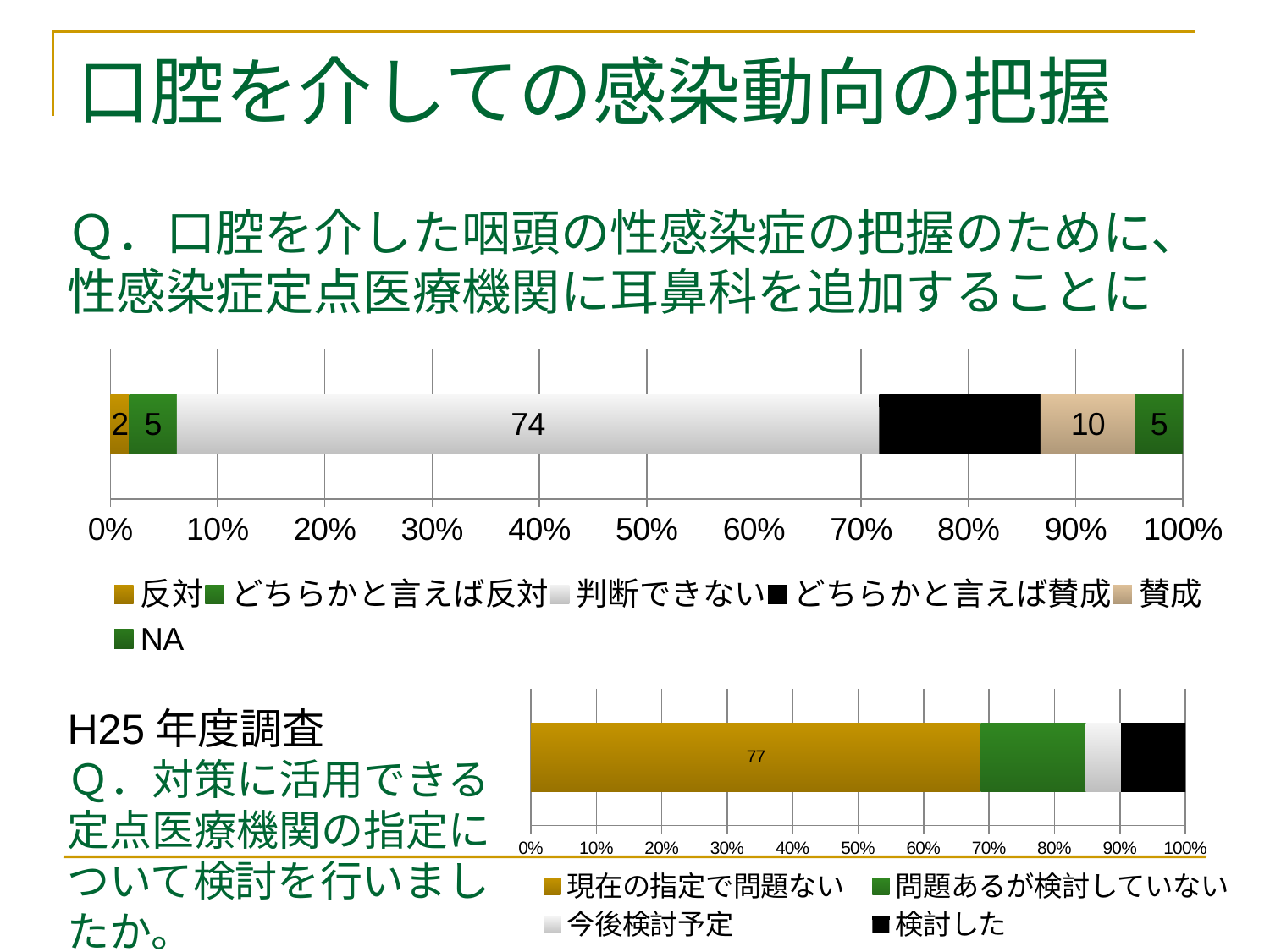

# 口腔を介しての感染動向の把握

Ｑ．口腔を介した咽頭の性感染症の把握のために、性感染症定点医療機関に耳鼻科を追加することに

### Chart

| Category | 反対 | どちらかと言えば反対 | 判断できない | どちらかと言えば賛成 | 賛成 | NA |
|---|---|---|---|---|---|---|

### Chart

| Category | 現在の指定で問題ない | 問題あるが検討していない | 今後検討予定 | 検討した |
|---|---|---|---|---|
H25年度調査
Ｑ．対策に活用できる定点医療機関の指定について検討を行いましたか。